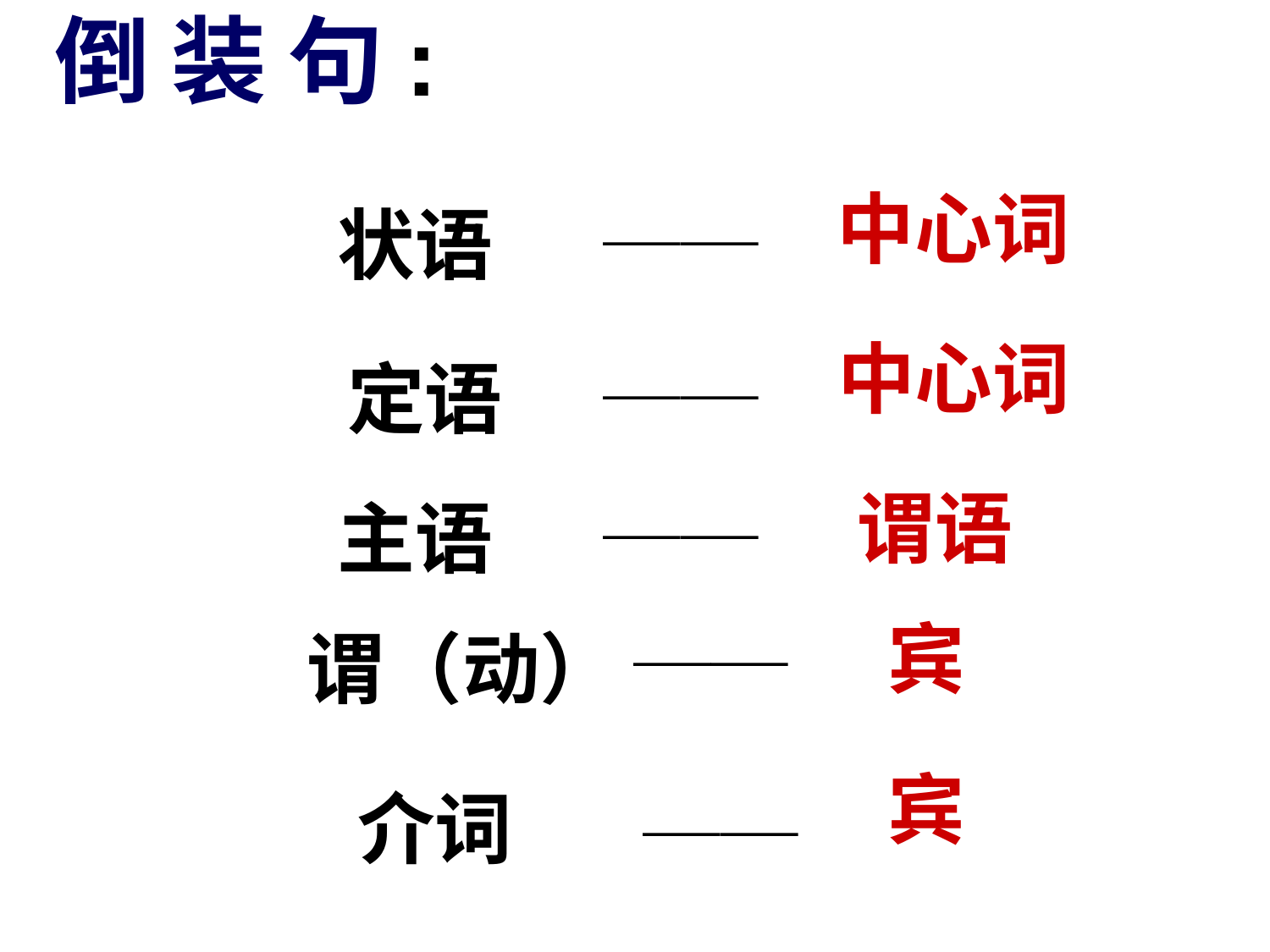

倒 装 句:
中心词
　　　　　 ──
状语
中心词
　　　　　 ──
定语
谓语
　　　　　 ──
主语
宾
　　　　　 ──
谓（动）

宾
介词
　　　　　 ──